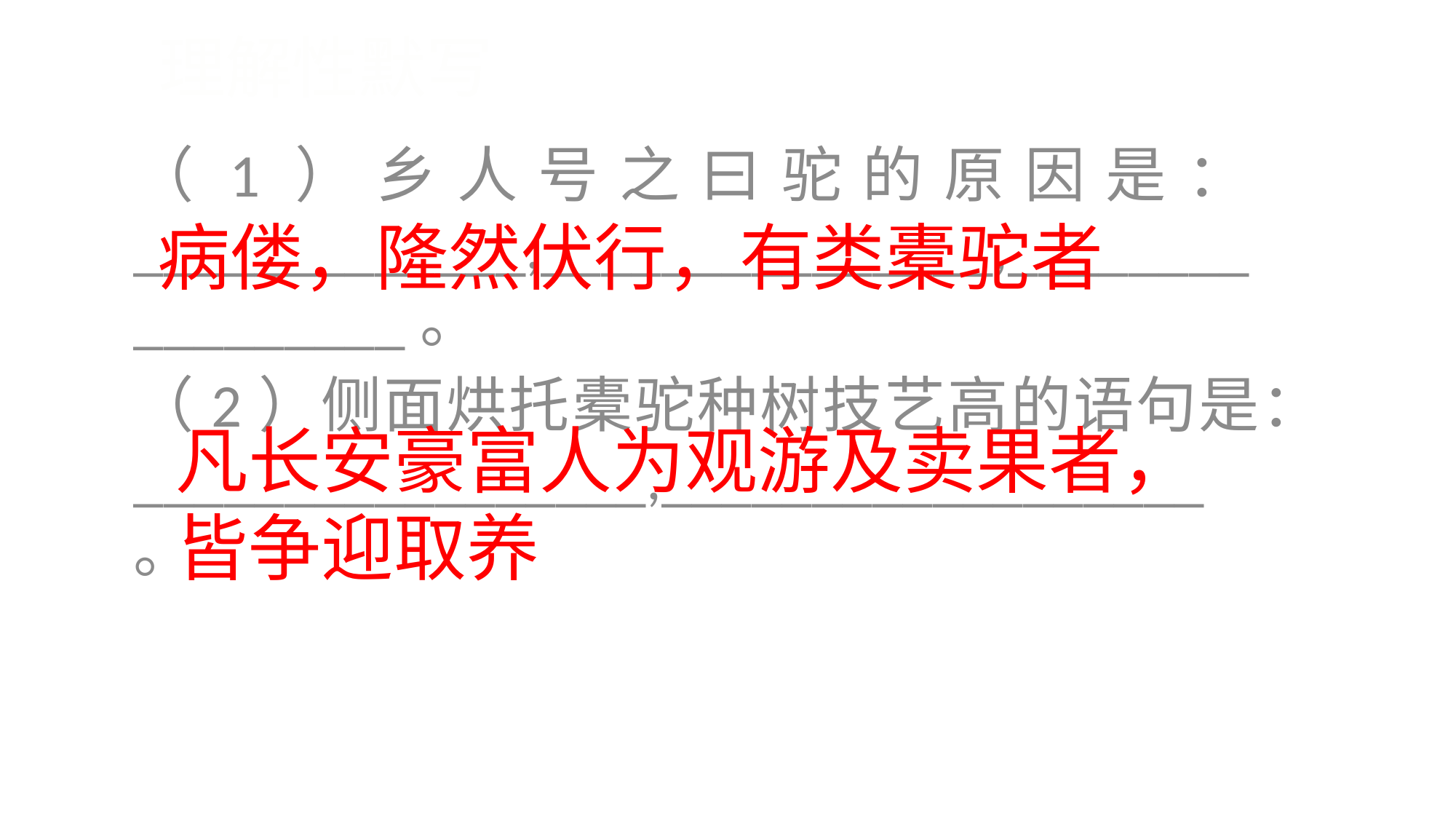

# 理解性默写
（1）乡人号之曰驼的原因是：_____________,_______________,_________________。
（2）侧面烘托橐驼种树技艺高的语句是：_________________,__________________。
病偻，隆然伏行，有类橐驼者
凡长安豪富人为观游及卖果者，皆争迎取养